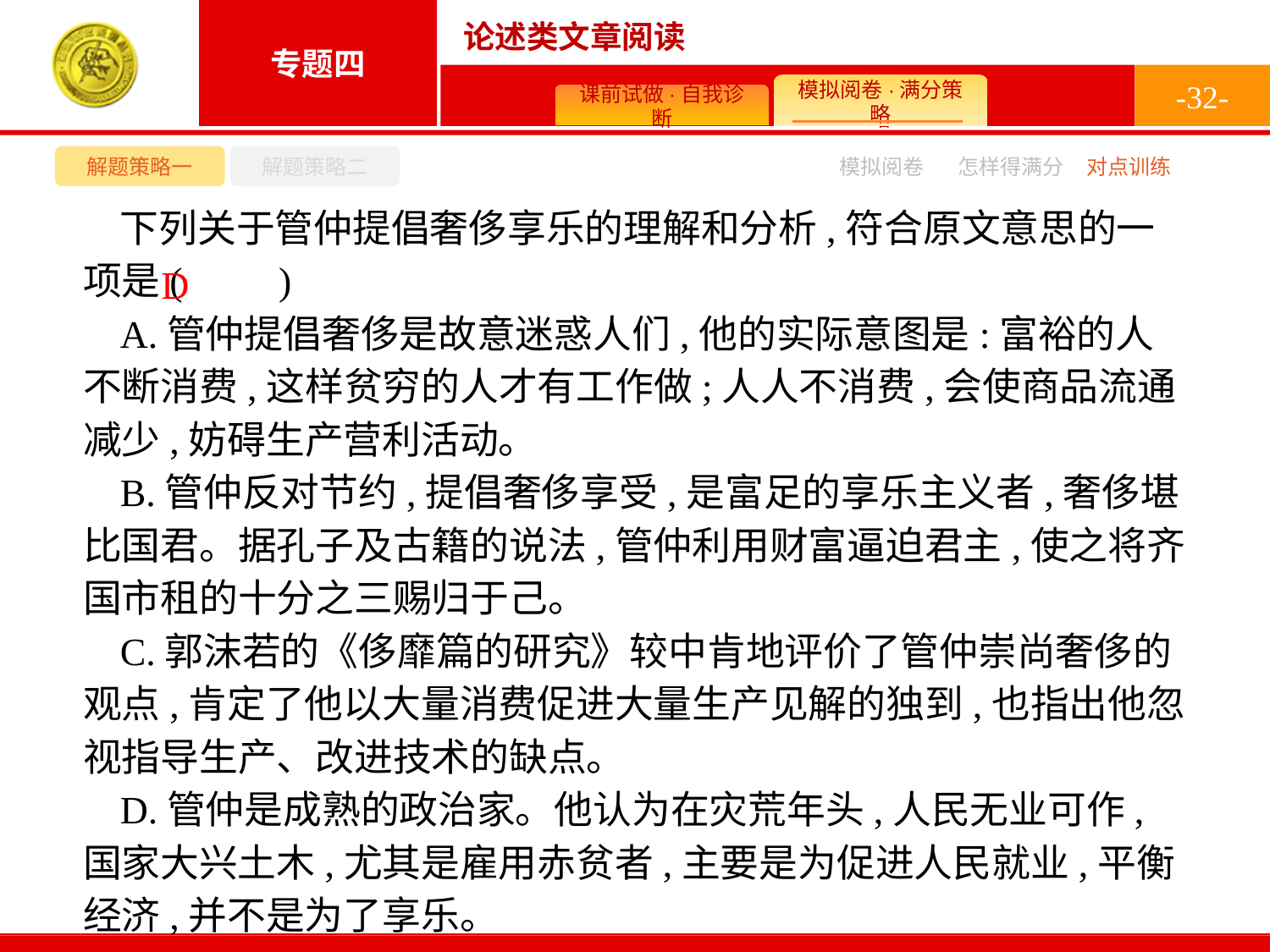

-32-
解题策略一
解题策略二
模拟阅卷
怎样得满分
对点训练
下列关于管仲提倡奢侈享乐的理解和分析,符合原文意思的一项是(　　)
A.管仲提倡奢侈是故意迷惑人们,他的实际意图是:富裕的人不断消费,这样贫穷的人才有工作做;人人不消费,会使商品流通减少,妨碍生产营利活动。
B.管仲反对节约,提倡奢侈享受,是富足的享乐主义者,奢侈堪比国君。据孔子及古籍的说法,管仲利用财富逼迫君主,使之将齐国市租的十分之三赐归于己。
C.郭沫若的《侈靡篇的研究》较中肯地评价了管仲崇尚奢侈的观点,肯定了他以大量消费促进大量生产见解的独到,也指出他忽视指导生产、改进技术的缺点。
D.管仲是成熟的政治家。他认为在灾荒年头,人民无业可作,国家大兴土木,尤其是雇用赤贫者,主要是为促进人民就业,平衡经济,并不是为了享乐。
D